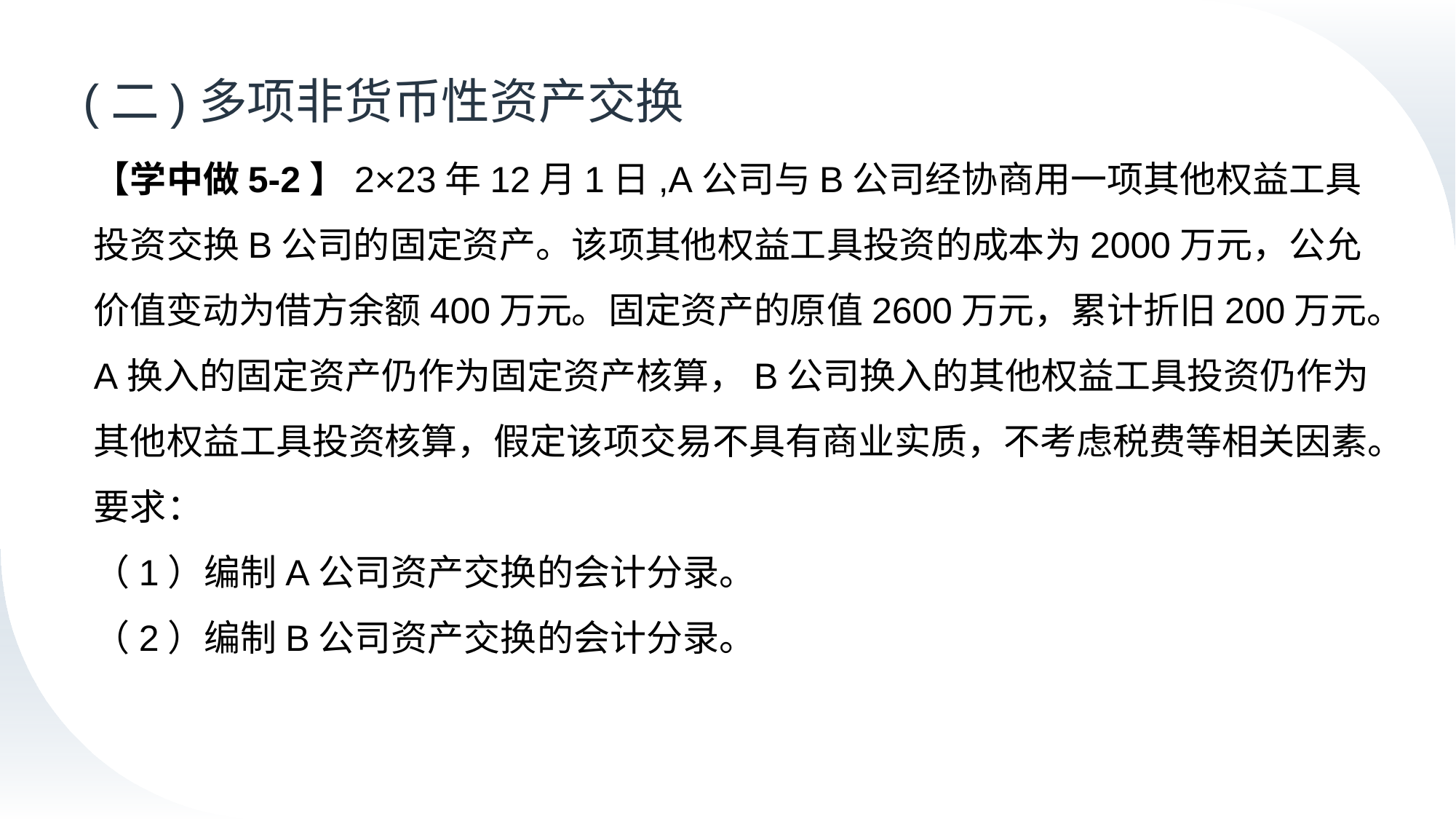

# (二)多项非货币性资产交换
【学中做5-2】2×23年12月1日,A公司与B公司经协商用一项其他权益工具投资交换B公司的固定资产。该项其他权益工具投资的成本为2000万元，公允价值变动为借方余额400万元。固定资产的原值2600万元，累计折旧200万元。A换入的固定资产仍作为固定资产核算，B公司换入的其他权益工具投资仍作为其他权益工具投资核算，假定该项交易不具有商业实质，不考虑税费等相关因素。
要求：
（1）编制A公司资产交换的会计分录。
（2）编制B公司资产交换的会计分录。